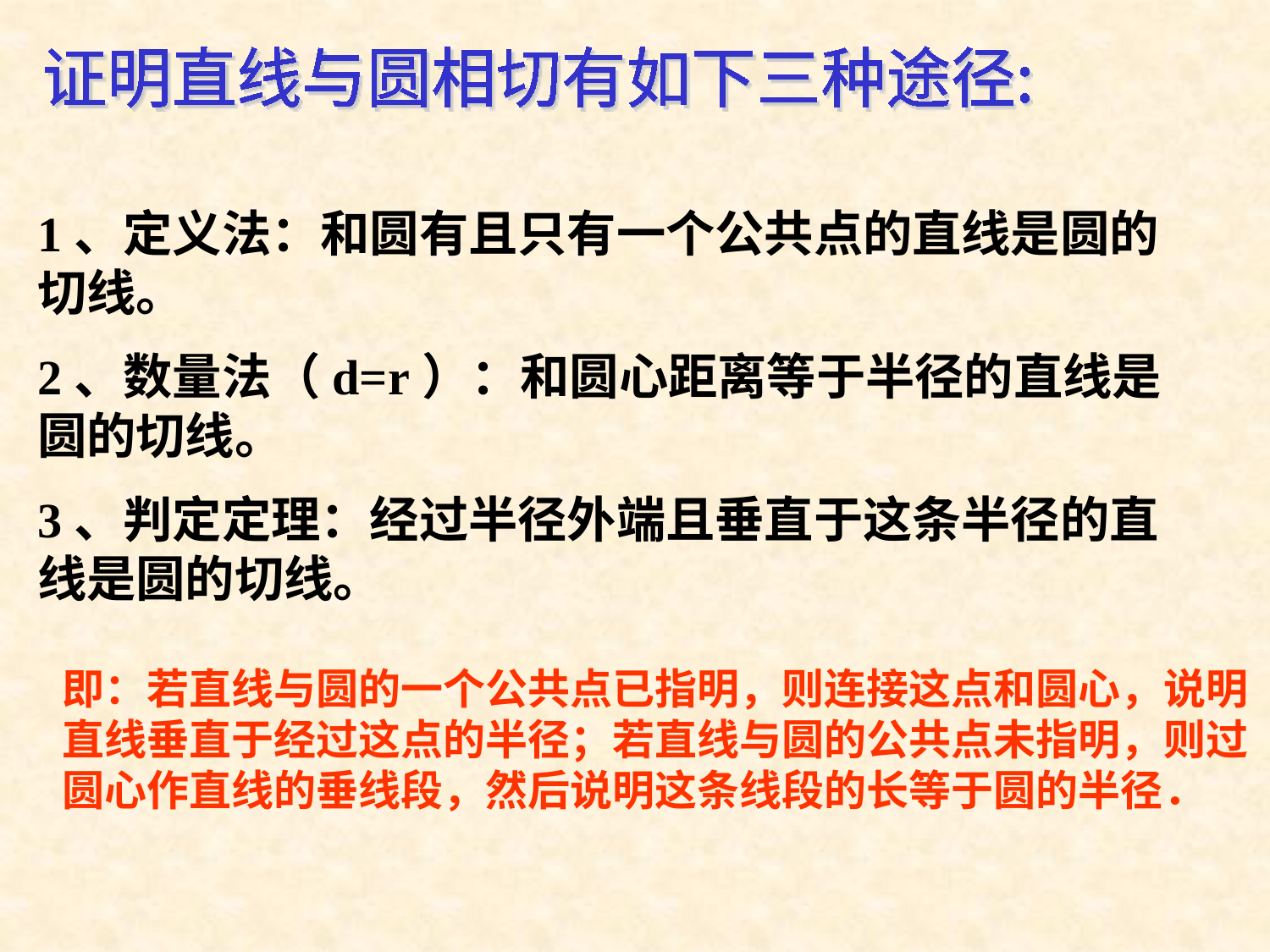

证明直线与圆相切有如下三种途径:

1、定义法：和圆有且只有一个公共点的直线是圆的切线。
2、数量法（d=r）：和圆心距离等于半径的直线是圆的切线。
3、判定定理：经过半径外端且垂直于这条半径的直线是圆的切线。
即：若直线与圆的一个公共点已指明，则连接这点和圆心，说明直线垂直于经过这点的半径；若直线与圆的公共点未指明，则过圆心作直线的垂线段，然后说明这条线段的长等于圆的半径．